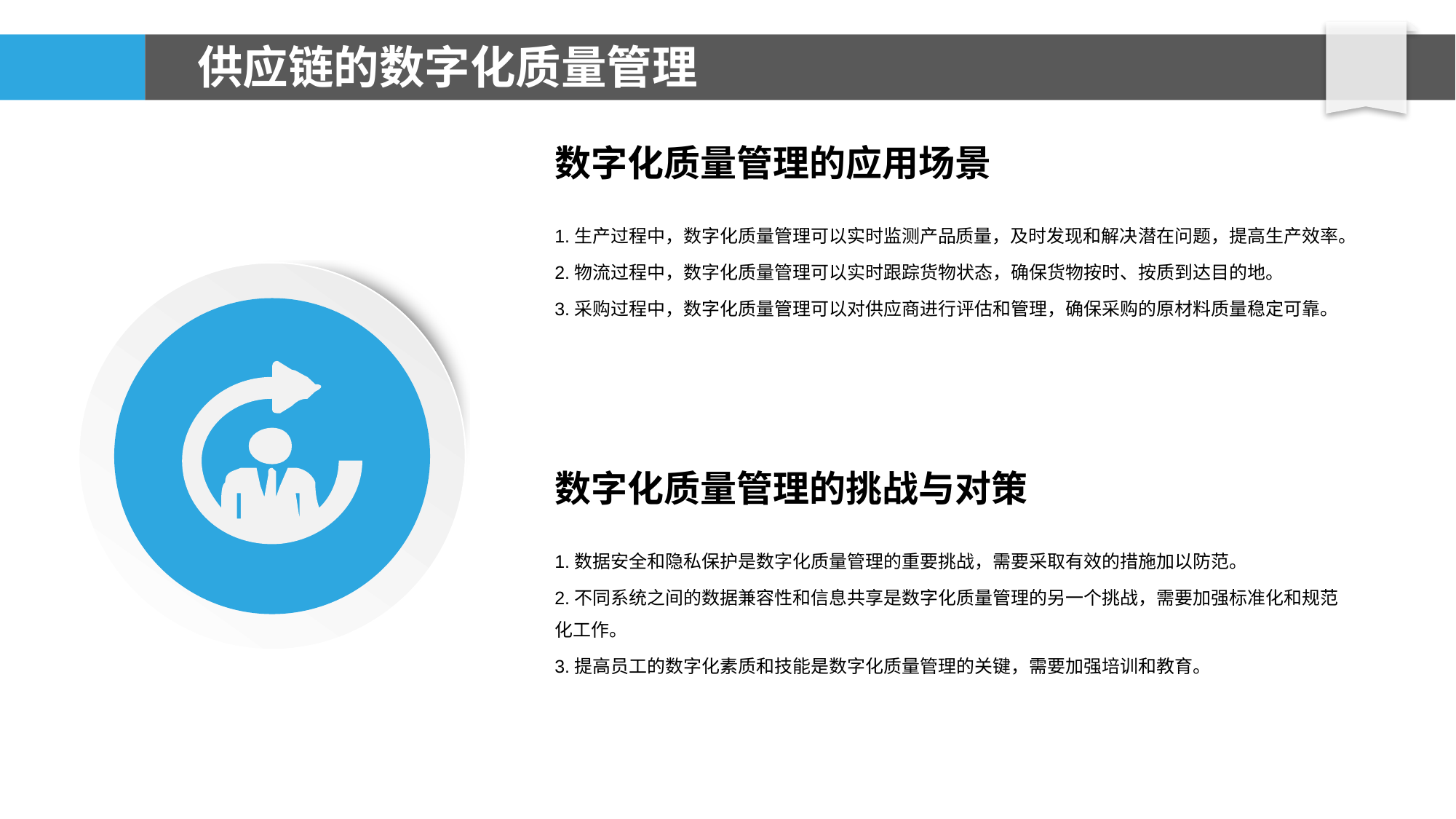

# 供应链的数字化质量管理
数字化质量管理的应用场景
1.生产过程中，数字化质量管理可以实时监测产品质量，及时发现和解决潜在问题，提高生产效率。
2.物流过程中，数字化质量管理可以实时跟踪货物状态，确保货物按时、按质到达目的地。
3.采购过程中，数字化质量管理可以对供应商进行评估和管理，确保采购的原材料质量稳定可靠。

数字化质量管理的挑战与对策
1.数据安全和隐私保护是数字化质量管理的重要挑战，需要采取有效的措施加以防范。
2.不同系统之间的数据兼容性和信息共享是数字化质量管理的另一个挑战，需要加强标准化和规范化工作。
3.提高员工的数字化素质和技能是数字化质量管理的关键，需要加强培训和教育。